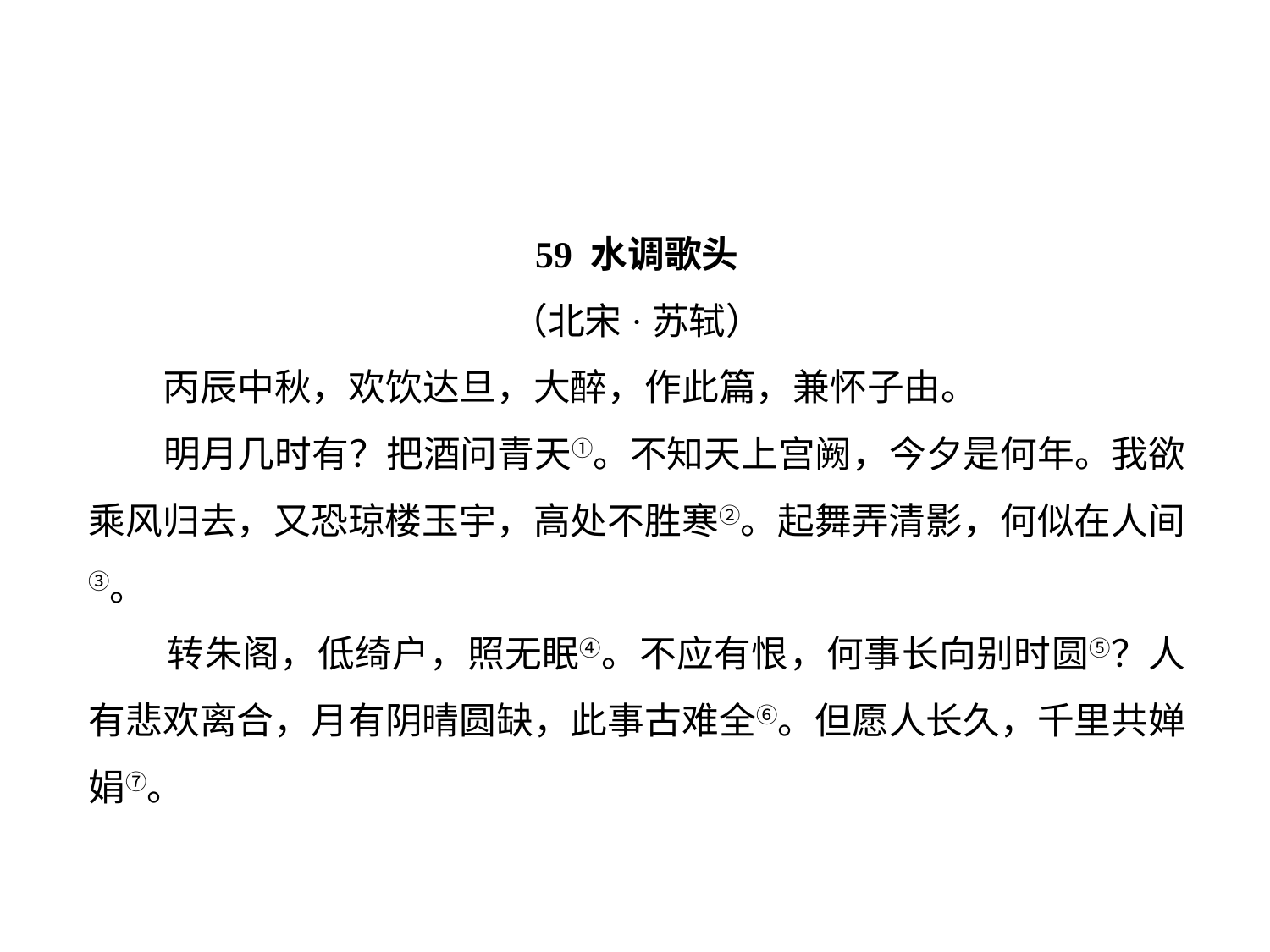

59 水调歌头
（北宋·苏轼）
        丙辰中秋，欢饮达旦，大醉，作此篇，兼怀子由。
        明月几时有？把酒问青天①。不知天上宫阙，今夕是何年。我欲乘风归去，又恐琼楼玉宇，高处不胜寒②。起舞弄清影，何似在人间③。
        转朱阁，低绮户，照无眠④。不应有恨，何事长向别时圆⑤？人有悲欢离合，月有阴晴圆缺，此事古难全⑥。但愿人长久，千里共婵娟⑦。